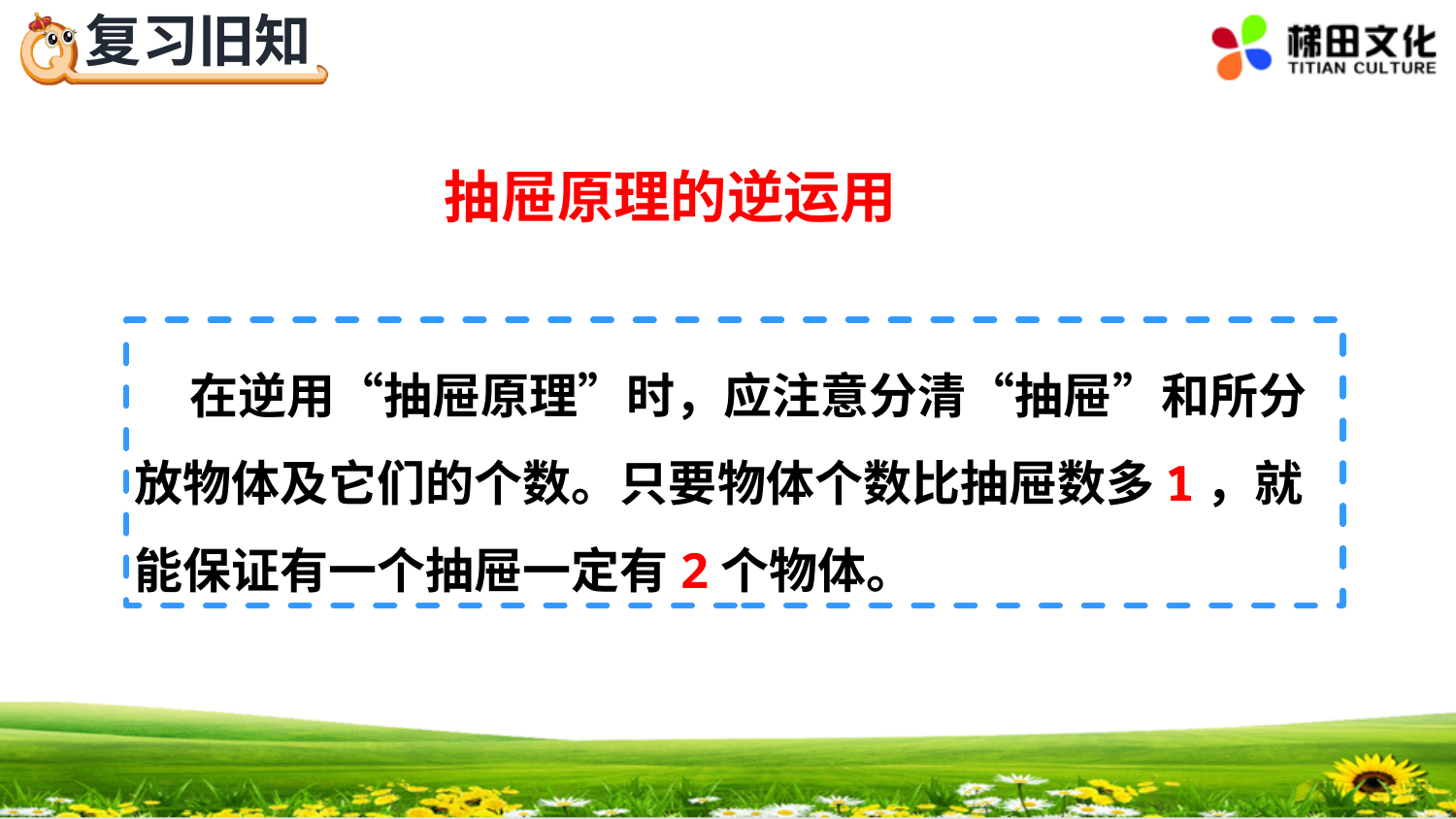

抽屉原理的逆运用

    在逆用“抽屉原理”时，应注意分清“抽屉”和所分放物体及它们的个数。只要物体个数比抽屉数多1，就能保证有一个抽屉一定有2个物体。